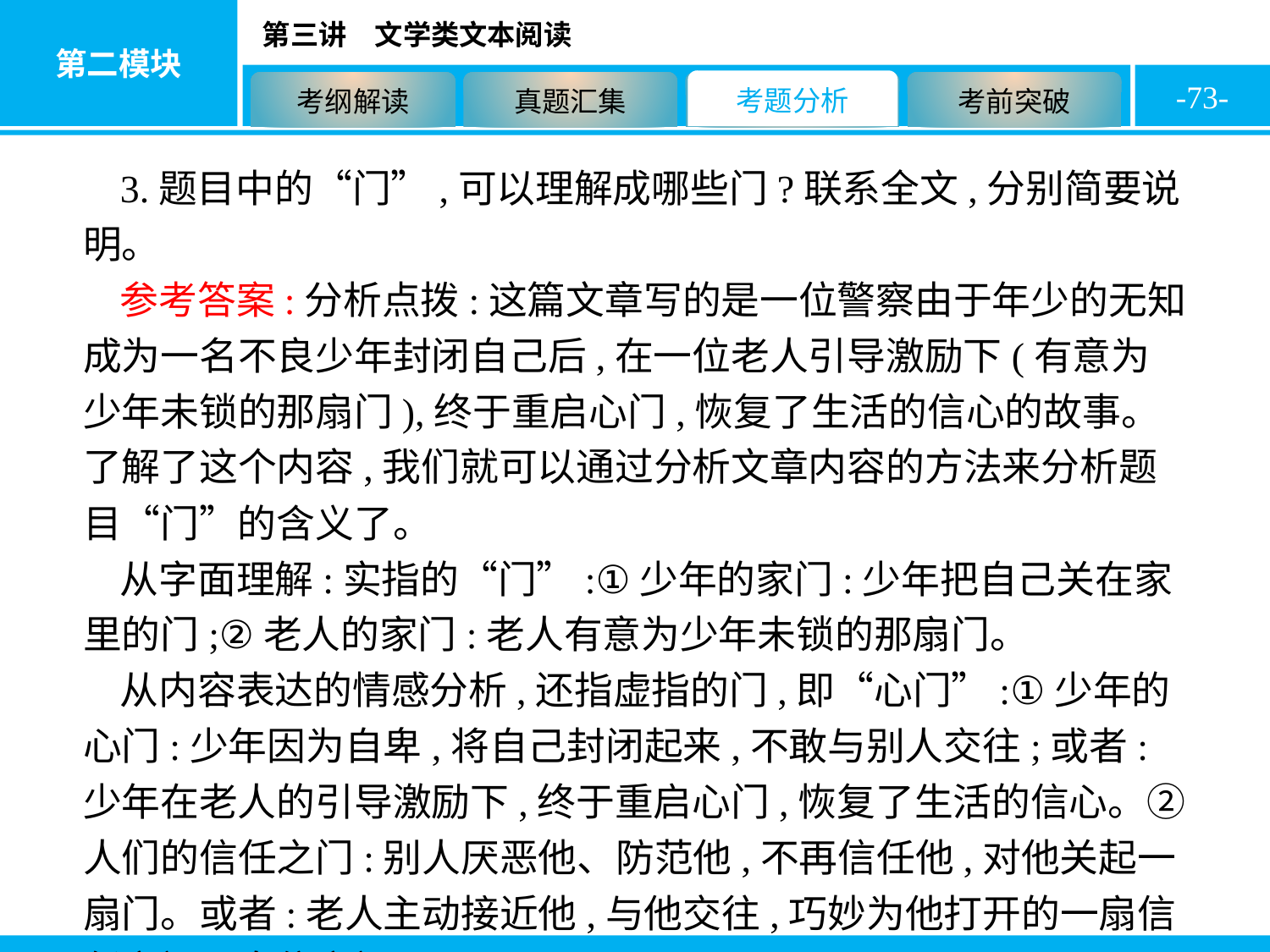

-73-
3.题目中的“门”,可以理解成哪些门?联系全文,分别简要说明。
参考答案:分析点拨:这篇文章写的是一位警察由于年少的无知成为一名不良少年封闭自己后,在一位老人引导激励下(有意为少年未锁的那扇门),终于重启心门,恢复了生活的信心的故事。了解了这个内容,我们就可以通过分析文章内容的方法来分析题目“门”的含义了。
从字面理解:实指的“门”:①少年的家门:少年把自己关在家里的门;②老人的家门:老人有意为少年未锁的那扇门。
从内容表达的情感分析,还指虚指的门,即“心门”:①少年的心门:少年因为自卑,将自己封闭起来,不敢与别人交往;或者:少年在老人的引导激励下,终于重启心门,恢复了生活的信心。②人们的信任之门:别人厌恶他、防范他,不再信任他,对他关起一扇门。或者:老人主动接近他,与他交往,巧妙为他打开的一扇信任之门、自信之门。